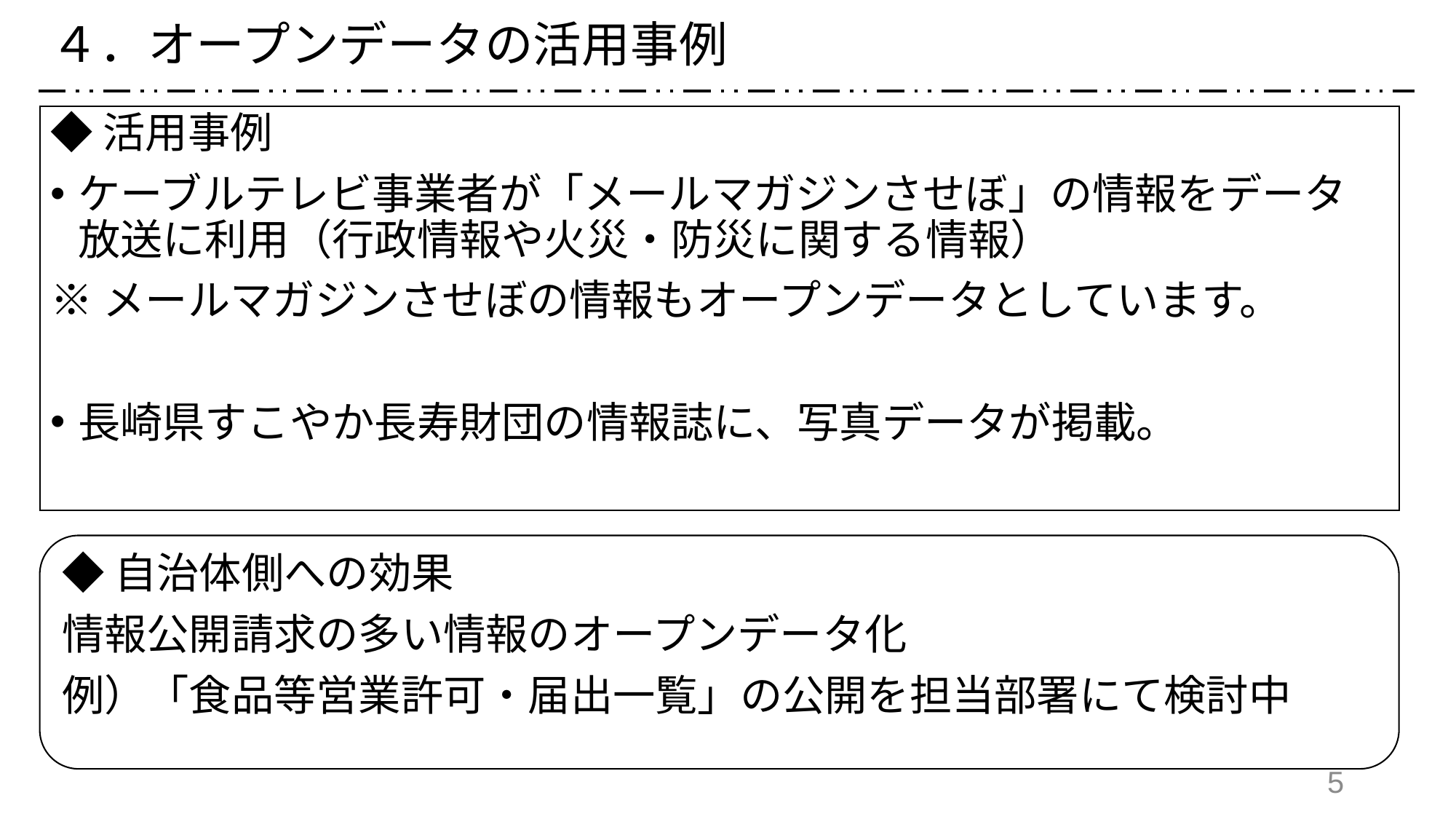

４．オープンデータの活用事例
◆活用事例
ケーブルテレビ事業者が「メールマガジンさせぼ」の情報をデータ放送に利用（行政情報や火災・防災に関する情報）
※メールマガジンさせぼの情報もオープンデータとしています。

長崎県すこやか長寿財団の情報誌に、写真データが掲載。

◆自治体側への効果
情報公開請求の多い情報のオープンデータ化
例）「食品等営業許可・届出一覧」の公開を担当部署にて検討中
5